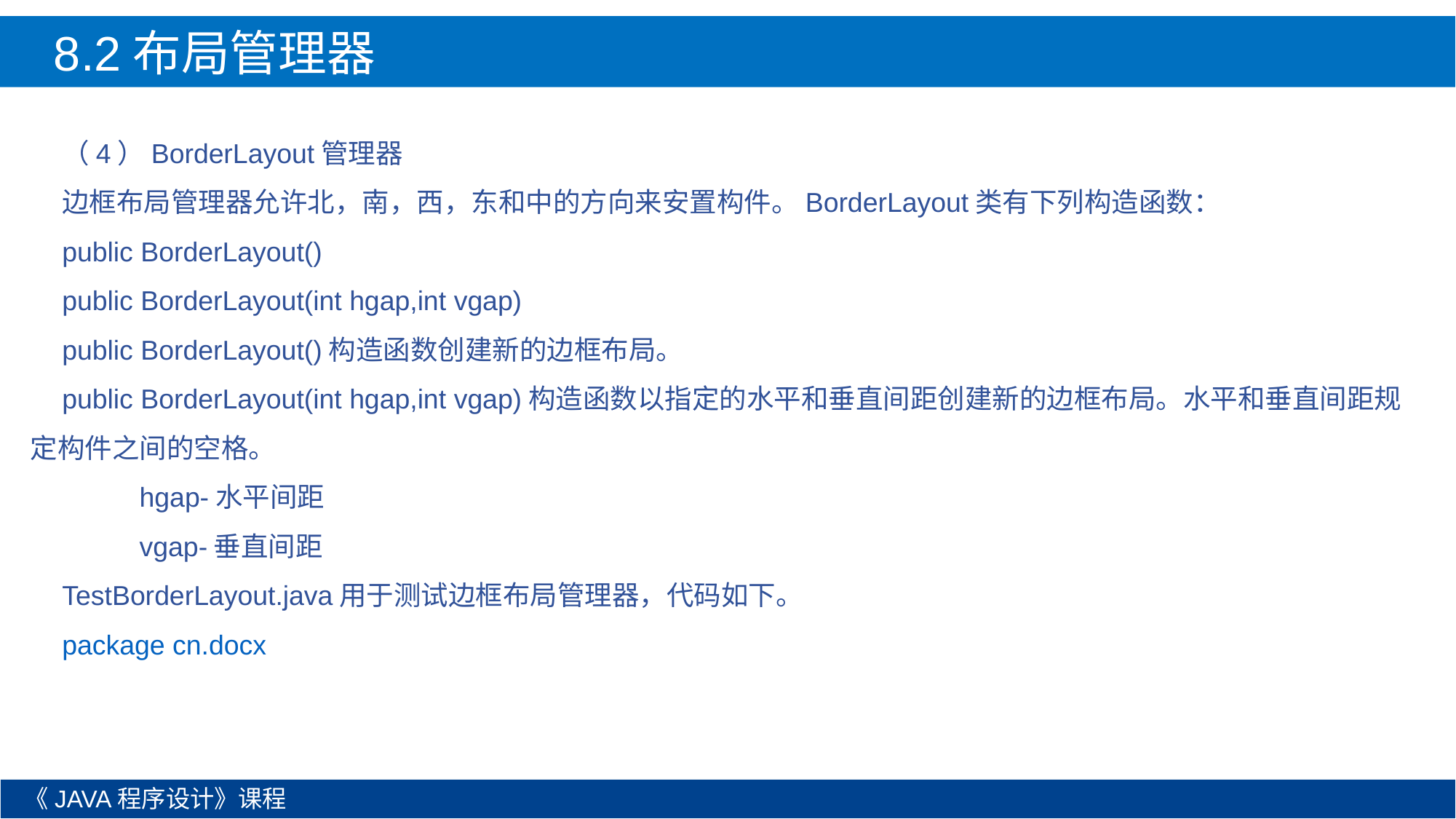

8.2布局管理器
（4）BorderLayout管理器
边框布局管理器允许北，南，西，东和中的方向来安置构件。BorderLayout类有下列构造函数：
public BorderLayout()
public BorderLayout(int hgap,int vgap)
public BorderLayout()构造函数创建新的边框布局。
public BorderLayout(int hgap,int vgap)构造函数以指定的水平和垂直间距创建新的边框布局。水平和垂直间距规定构件之间的空格。
	hgap-水平间距
	vgap-垂直间距
TestBorderLayout.java用于测试边框布局管理器，代码如下。
package cn.docx
《JAVA程序设计》课程